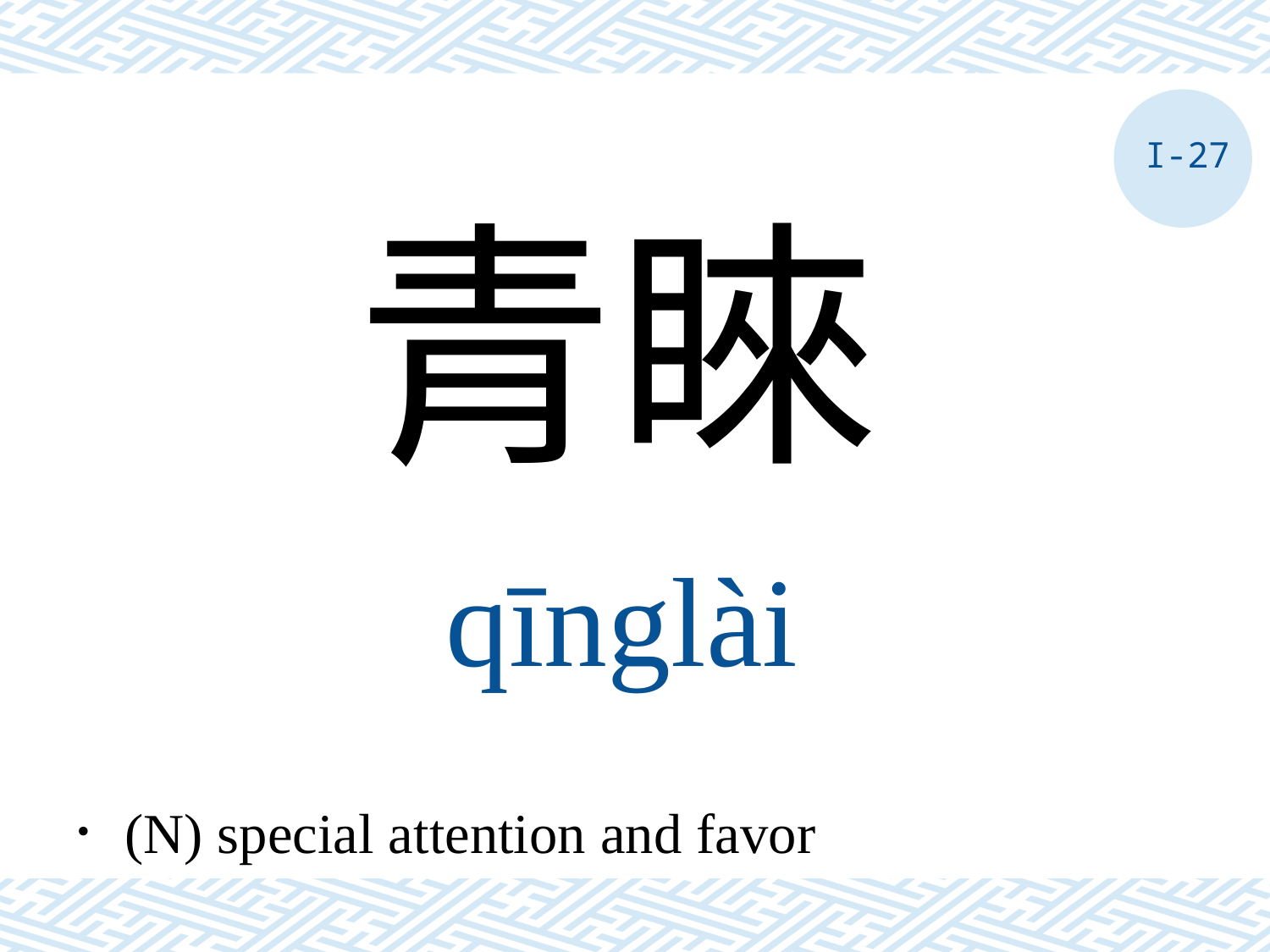

I-27

青睞
qīnglài
．(N) special attention and favor